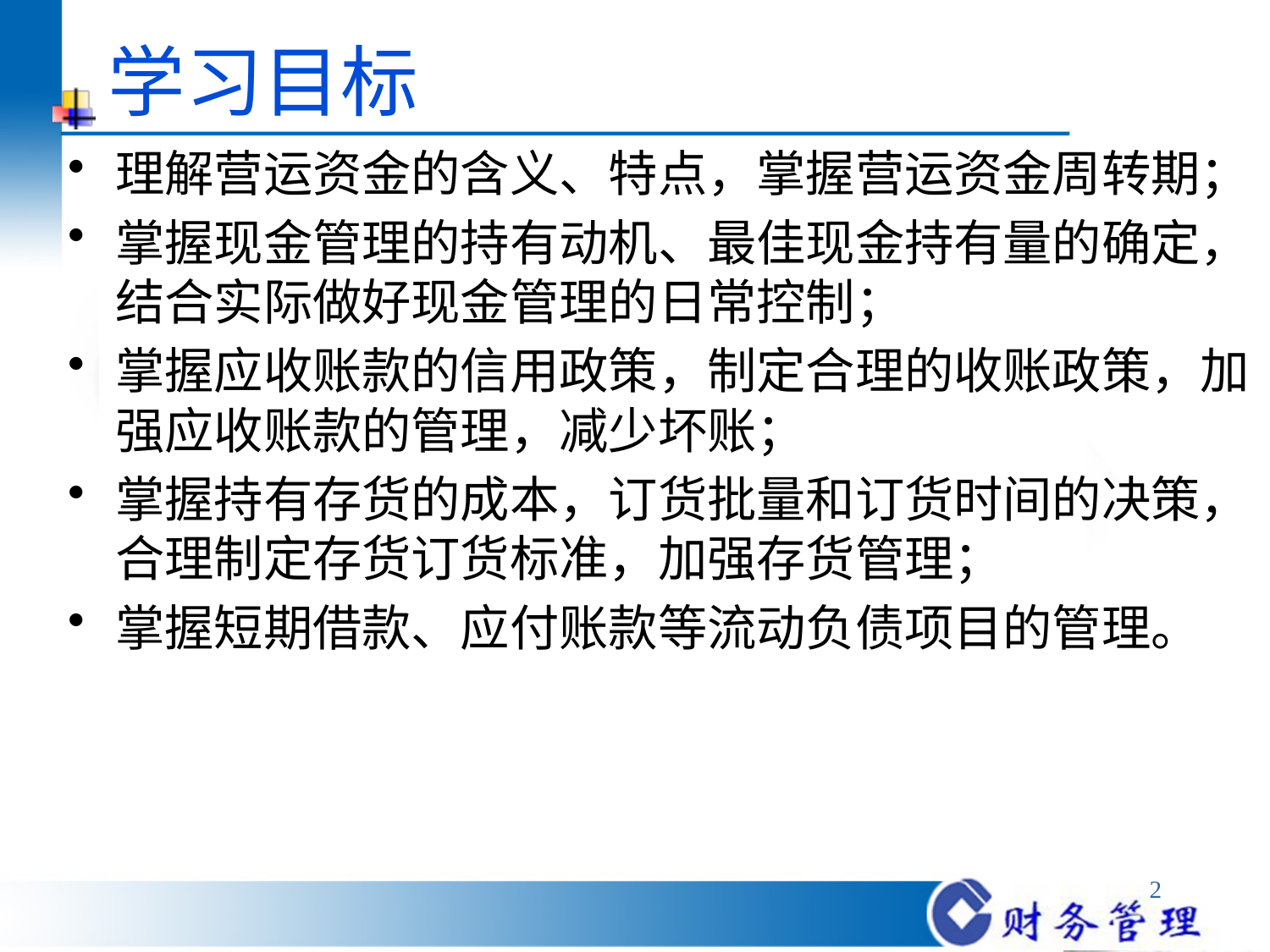

# 学习目标
理解营运资金的含义、特点，掌握营运资金周转期；
掌握现金管理的持有动机、最佳现金持有量的确定，结合实际做好现金管理的日常控制；
掌握应收账款的信用政策，制定合理的收账政策，加强应收账款的管理，减少坏账；
掌握持有存货的成本，订货批量和订货时间的决策，合理制定存货订货标准，加强存货管理；
掌握短期借款、应付账款等流动负债项目的管理。
2